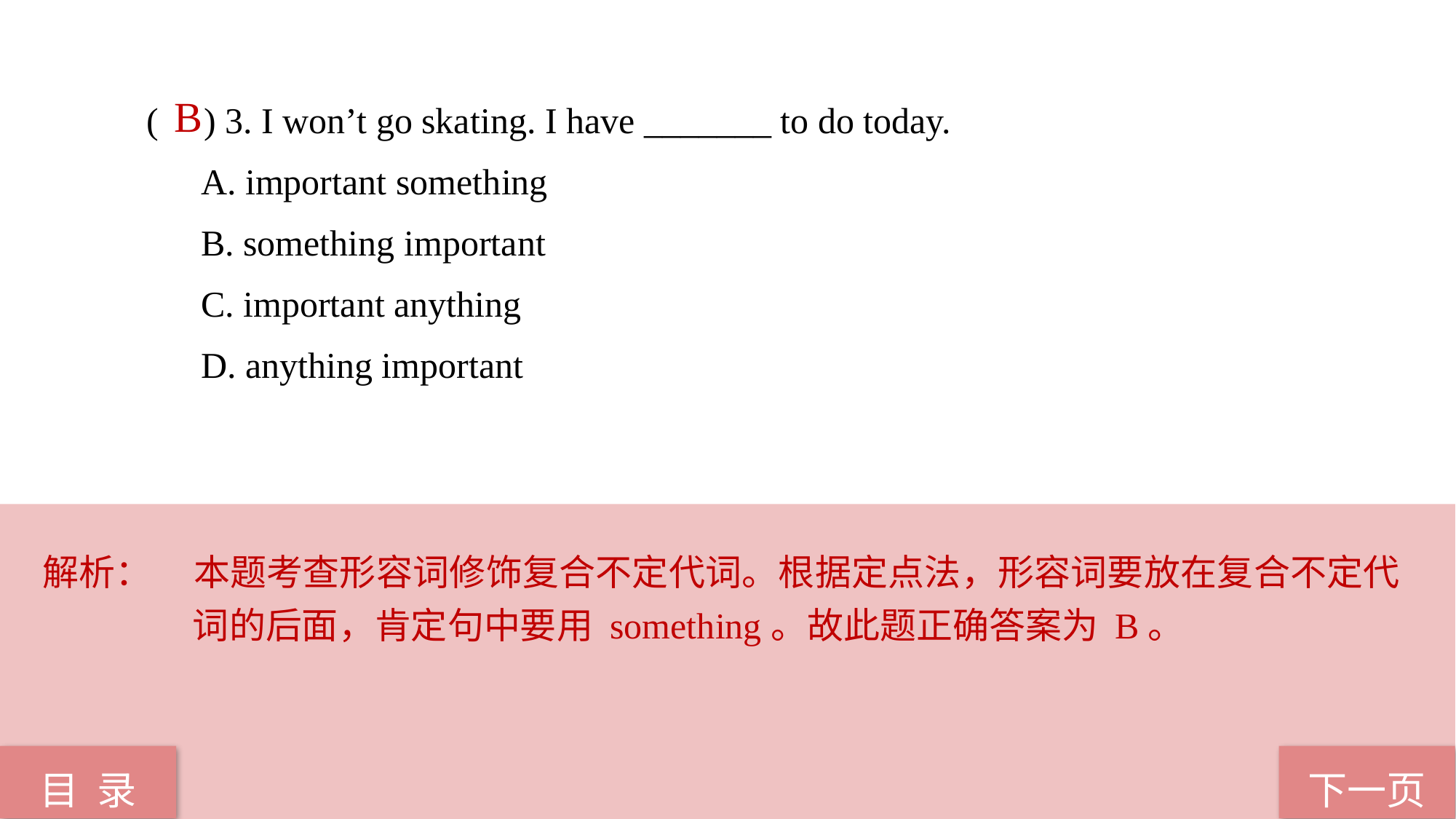

(     ) 3. I won’t go skating. I have _______ to do today.
A. important something
B. something important
C. important anything
D. anything important
   B
解析：	本题考查形容词修饰复合不定代词。根据定点法，形容词要放在复合不定代词的后面，肯定句中要用 something。故此题正确答案为 B。